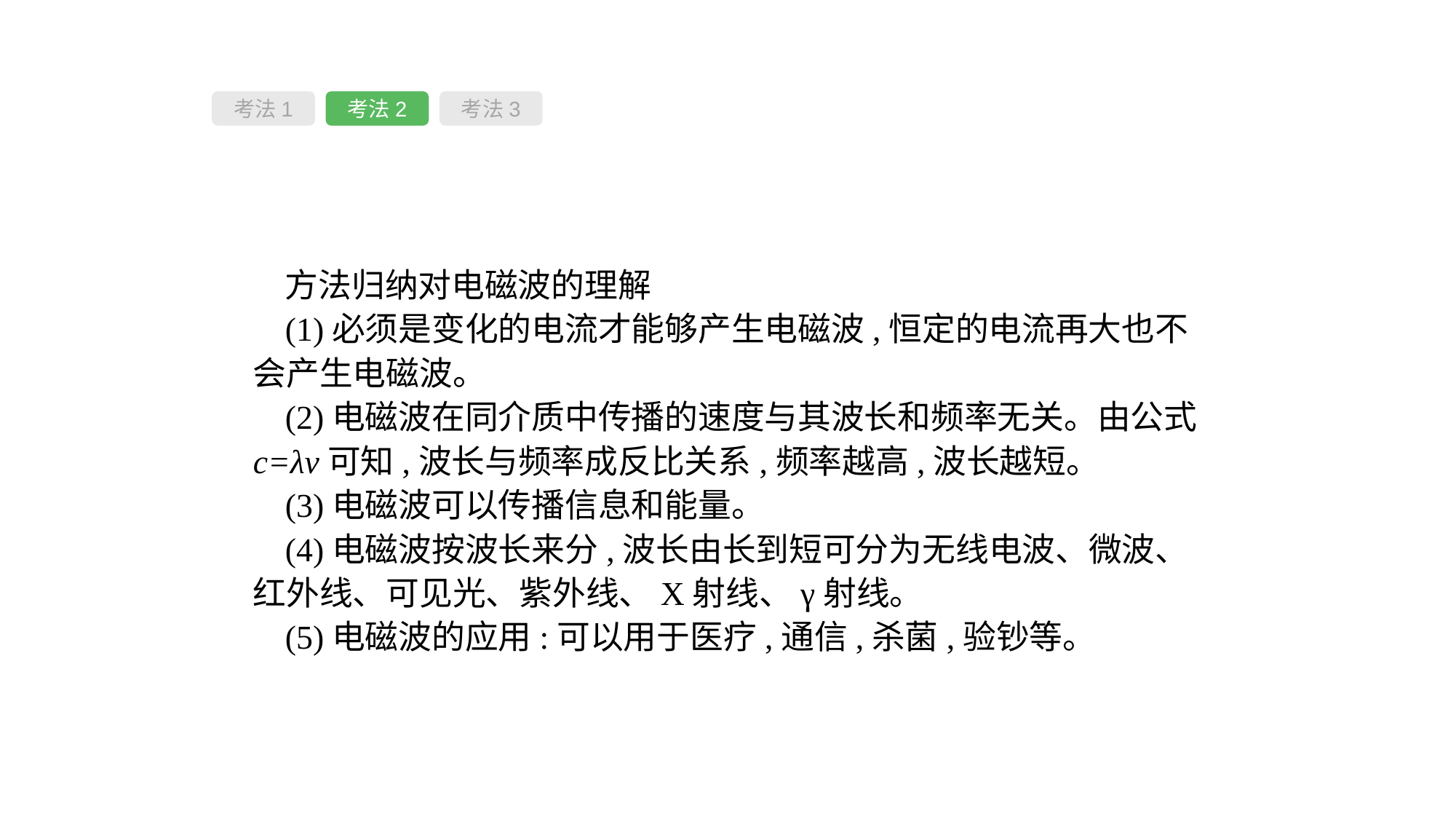

考法1
考法2
考法3
方法归纳对电磁波的理解
(1)必须是变化的电流才能够产生电磁波,恒定的电流再大也不会产生电磁波。
(2)电磁波在同介质中传播的速度与其波长和频率无关。由公式c=λν可知,波长与频率成反比关系,频率越高,波长越短。
(3)电磁波可以传播信息和能量。
(4)电磁波按波长来分,波长由长到短可分为无线电波、微波、红外线、可见光、紫外线、X射线、γ射线。
(5)电磁波的应用:可以用于医疗,通信,杀菌,验钞等。